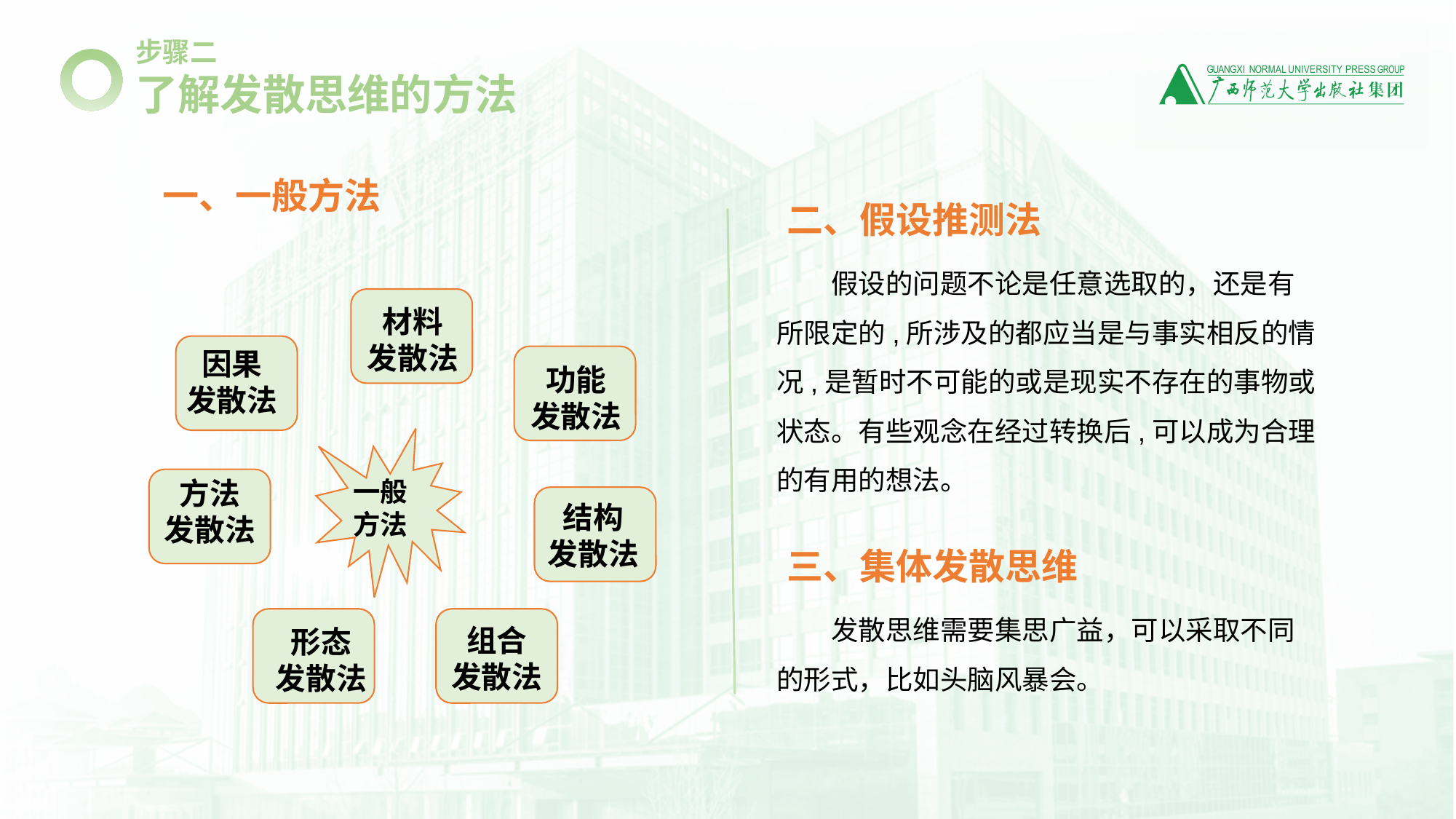

步骤二
了解发散思维的方法

一、一般方法
二、假设推测法
假设的问题不论是任意选取的，还是有所限定的,所涉及的都应当是与事实相反的情况,是暂时不可能的或是现实不存在的事物或状态。有些观念在经过转换后,可以成为合理的有用的想法。
三、集体发散思维
发散思维需要集思广益，可以采取不同的形式，比如头脑风暴会。

材料
发散法

因果
发散法

功能
发散法

一般方法
方法
发散法

结构
发散法

形态
发散法

组合
发散法